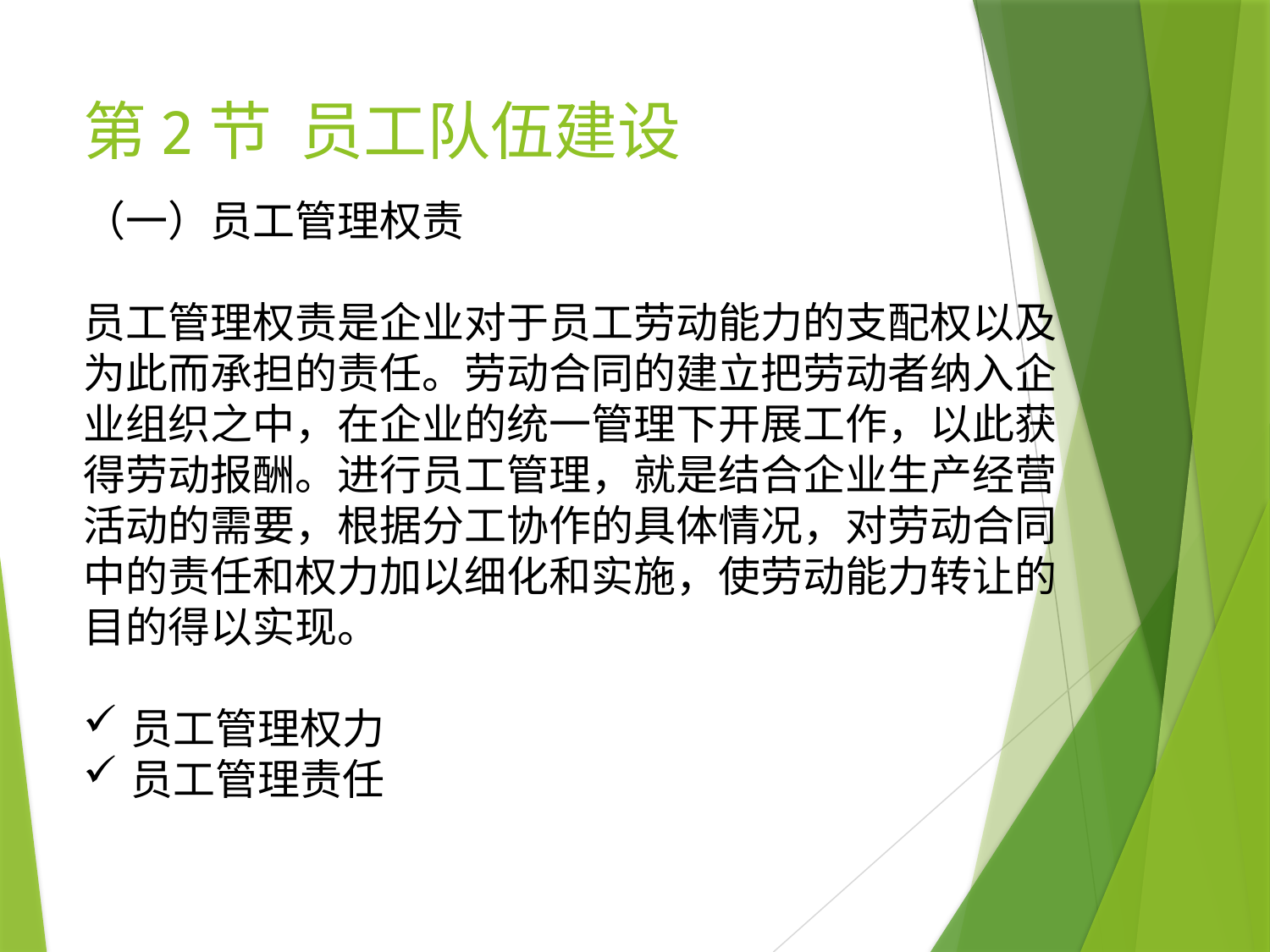

# 第2节  员工队伍建设
（一）员工管理权责

员工管理权责是企业对于员工劳动能力的支配权以及为此而承担的责任。劳动合同的建立把劳动者纳入企业组织之中，在企业的统一管理下开展工作，以此获得劳动报酬。进行员工管理，就是结合企业生产经营活动的需要，根据分工协作的具体情况，对劳动合同中的责任和权力加以细化和实施，使劳动能力转让的目的得以实现。

员工管理权力
员工管理责任